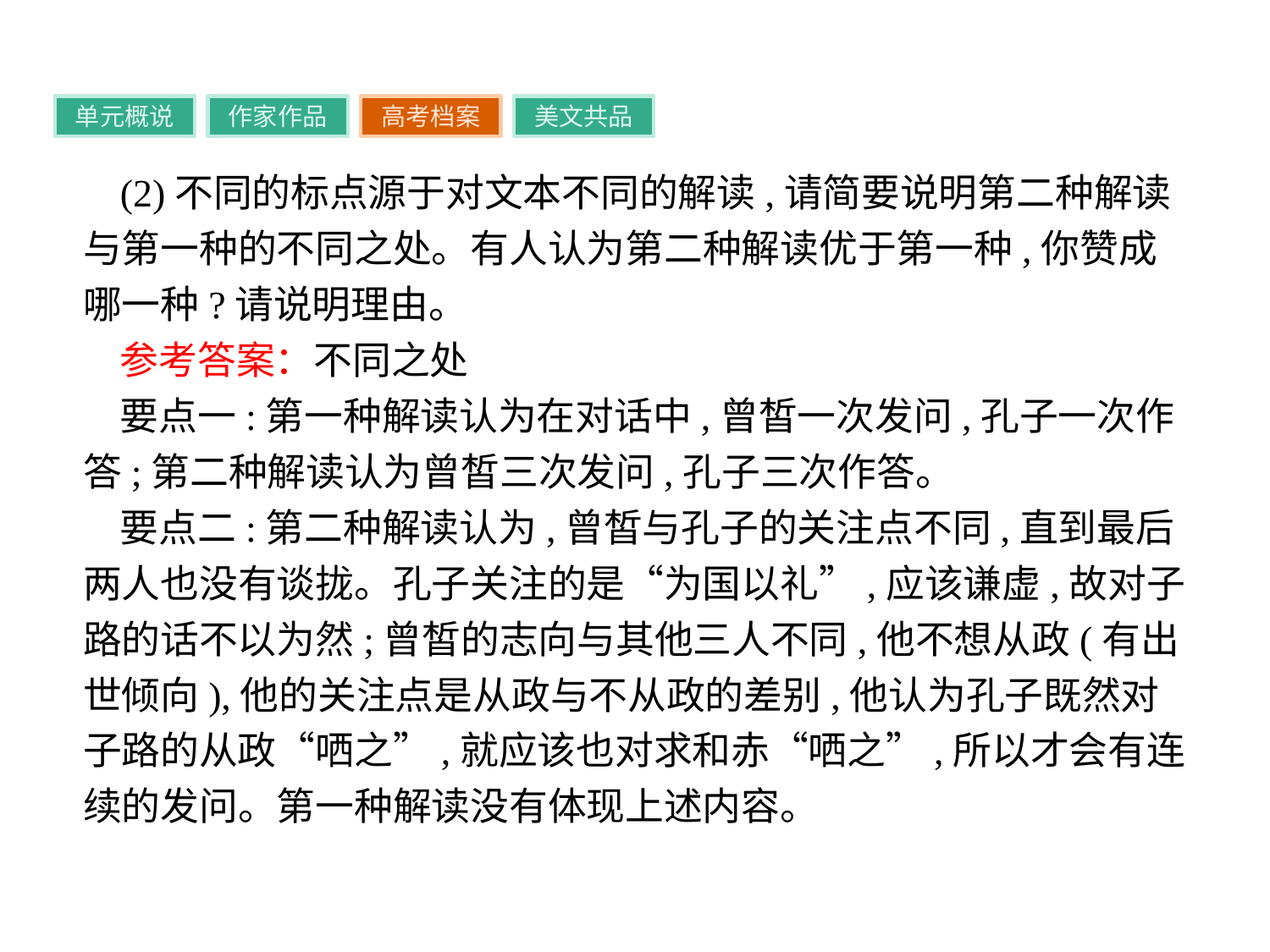

单元概说
作家作品
高考档案
美文共品
(2)不同的标点源于对文本不同的解读,请简要说明第二种解读与第一种的不同之处。有人认为第二种解读优于第一种,你赞成哪一种?请说明理由。
参考答案：不同之处
要点一:第一种解读认为在对话中,曾皙一次发问,孔子一次作答;第二种解读认为曾皙三次发问,孔子三次作答。
要点二:第二种解读认为,曾皙与孔子的关注点不同,直到最后两人也没有谈拢。孔子关注的是“为国以礼”,应该谦虚,故对子路的话不以为然;曾皙的志向与其他三人不同,他不想从政(有出世倾向),他的关注点是从政与不从政的差别,他认为孔子既然对子路的从政“哂之”,就应该也对求和赤“哂之”,所以才会有连续的发问。第一种解读没有体现上述内容。